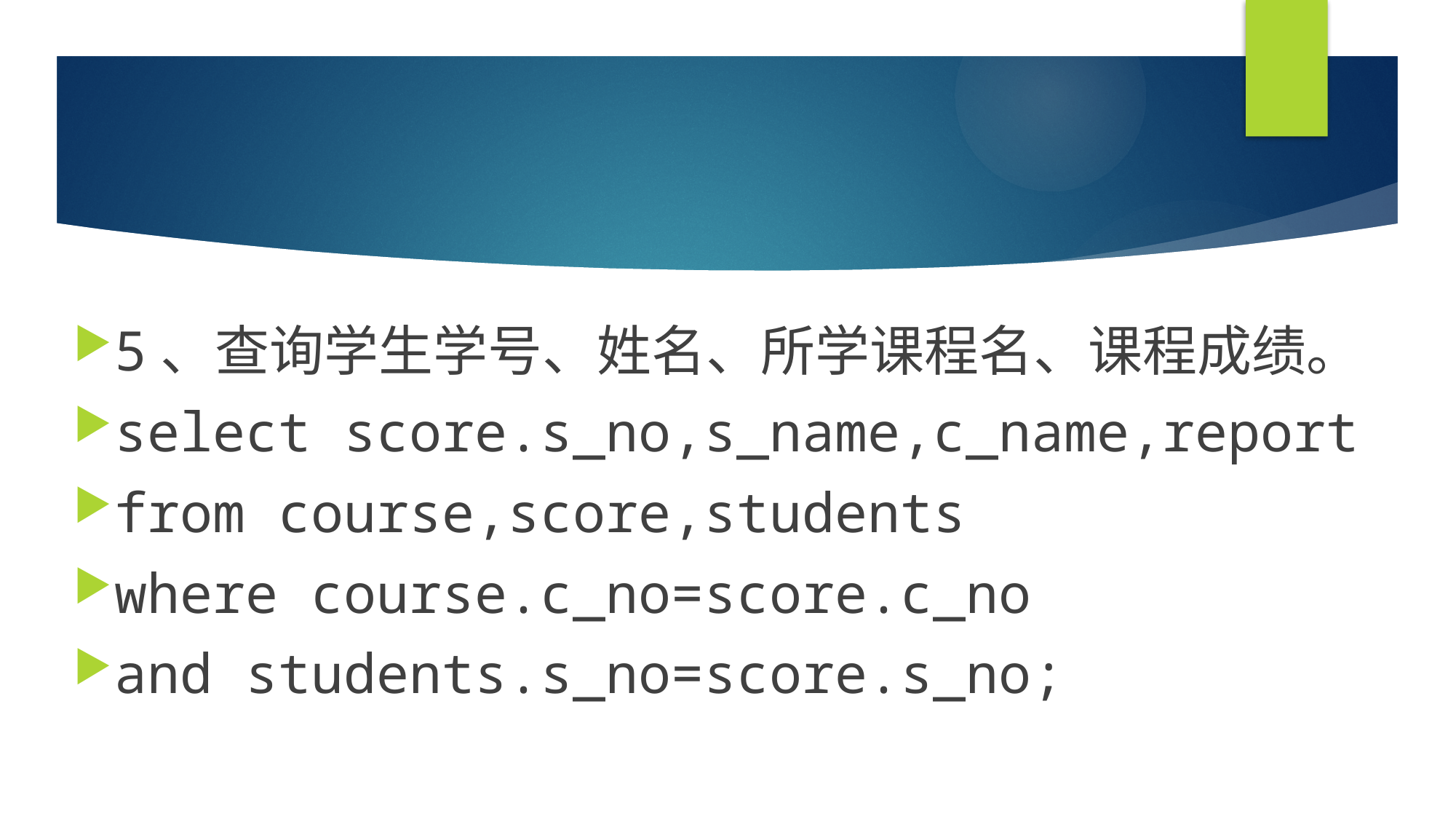

#
5、查询学生学号、姓名、所学课程名、课程成绩。
select score.s_no,s_name,c_name,report
from course,score,students
where course.c_no=score.c_no
and students.s_no=score.s_no;